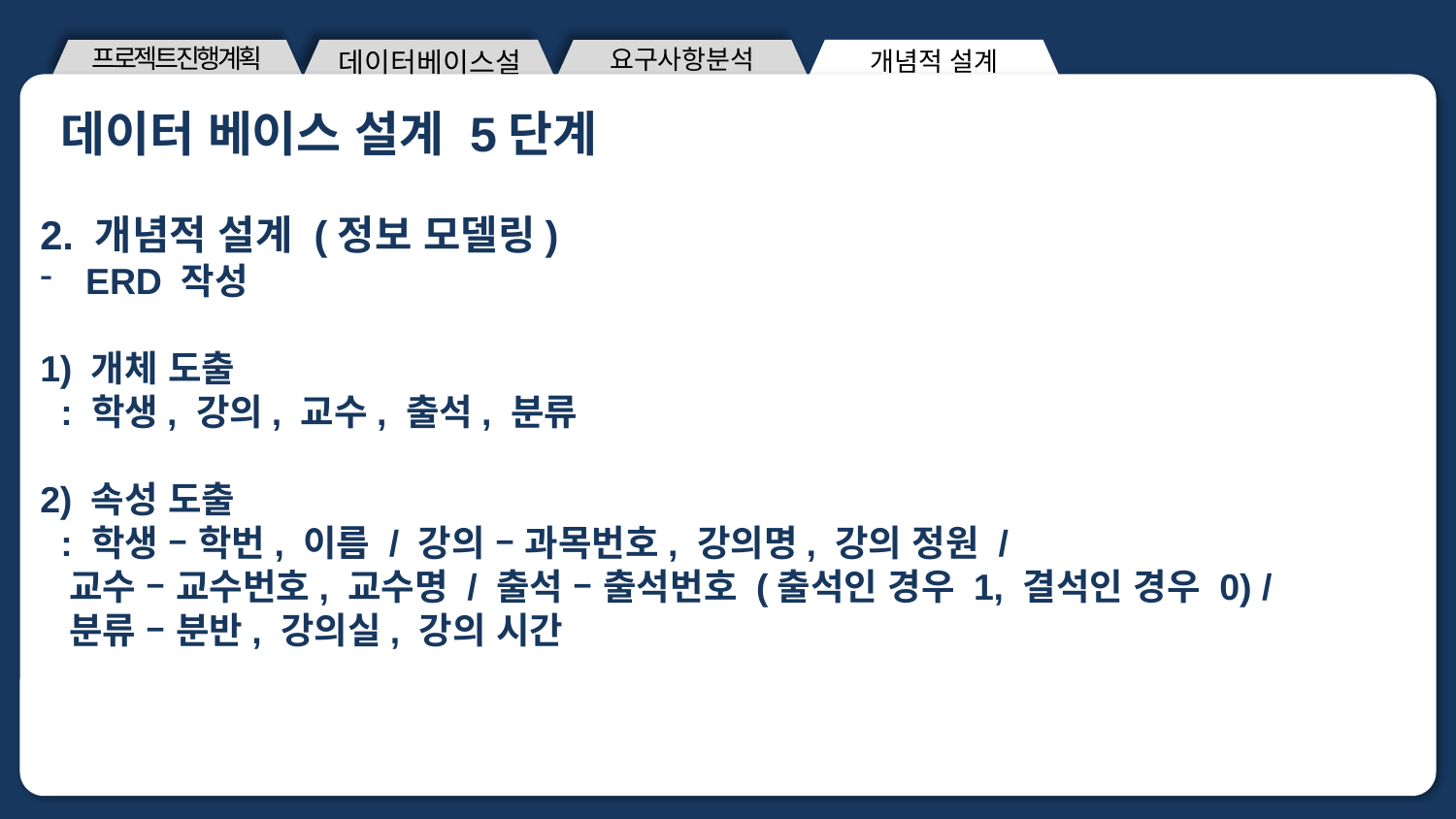

개념적 설계

프로젝트진행계획
요구사항분석
데이터베이스설계

데이터 베이스 설계 5단계
제목을 입력해주세요 제목을 입력해주세요

2. 개념적 설계 (정보 모델링)
ERD 작성

1) 개체 도출
  : 학생, 강의, 교수, 출석, 분류

2) 속성 도출
  : 학생 – 학번, 이름 / 강의 – 과목번호, 강의명, 강의 정원 /
  교수 – 교수번호, 교수명 / 출석 – 출석번호 (출석인 경우 1, 결석인 경우 0) /
  분류 – 분반, 강의실, 강의 시간

A :  답변을 써주세요
ㅇㅇㅇ
ㅇㅇ명 대상
설문조사
48%
<출처 : 출처를 입력해주세요>